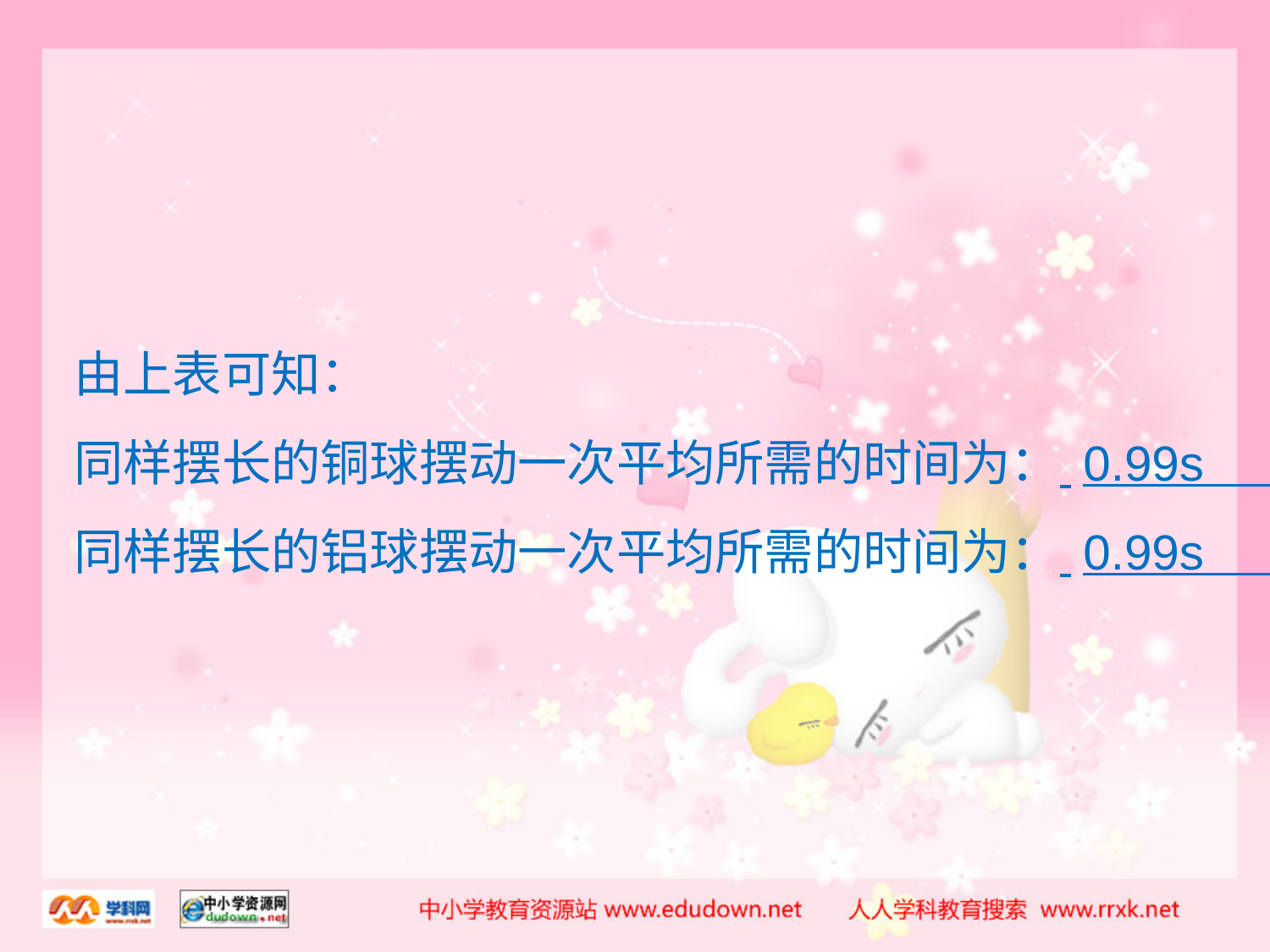

由上表可知：
同样摆长的铜球摆动一次平均所需的时间为： 0.99s
同样摆长的铝球摆动一次平均所需的时间为： 0.99s